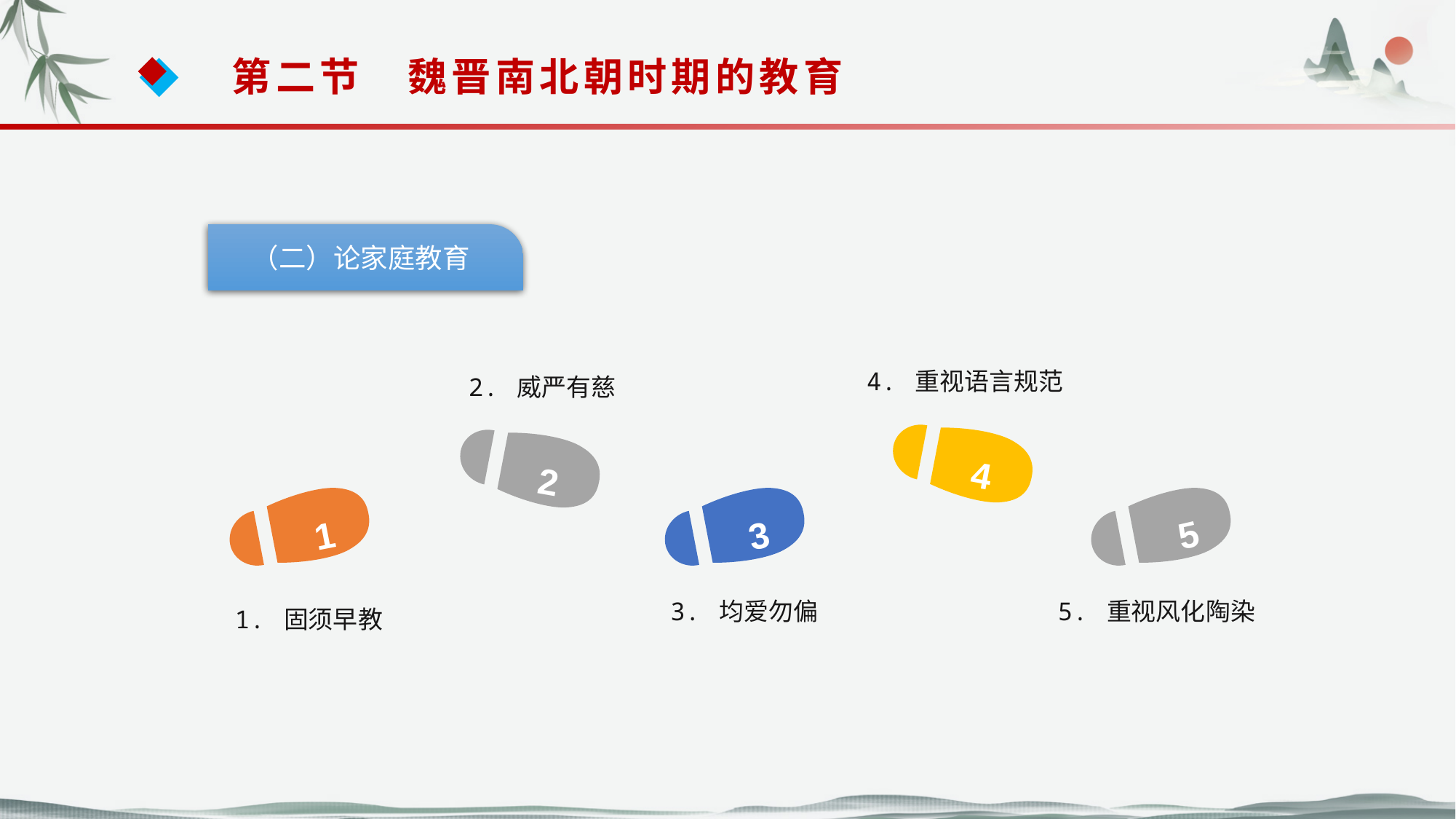

第二节　魏晋南北朝时期的教育

（二）论家庭教育
4. 重视语言规范
2. 威严有慈

4

2

1

5

3
5. 重视风化陶染
3. 均爱勿偏
1. 固须早教